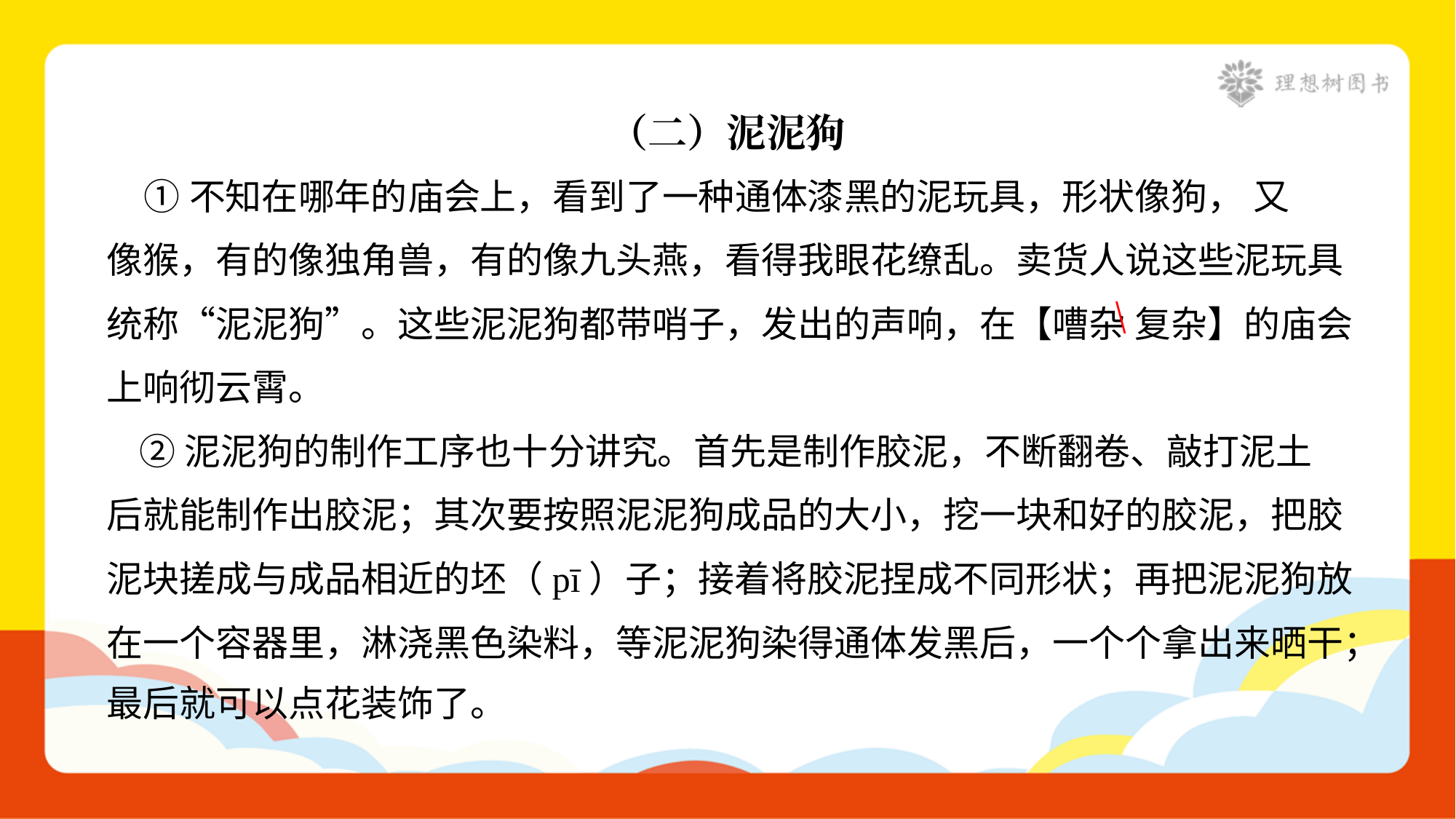

（二）泥泥狗
    ①不知在哪年的庙会上，看到了一种通体漆黑的泥玩具，形状像狗， 又
像猴，有的像独角兽，有的像九头燕，看得我眼花缭乱。卖货人说这些泥玩具
统称“泥泥狗”。这些泥泥狗都带哨子，发出的声响，在【嘈杂 复杂】的庙会
上响彻云霄。
    ②泥泥狗的制作工序也十分讲究。首先是制作胶泥，不断翻卷、敲打泥土
后就能制作出胶泥；其次要按照泥泥狗成品的大小，挖一块和好的胶泥，把胶
泥块搓成与成品相近的坯（pī）子；接着将胶泥捏成不同形状；再把泥泥狗放
在一个容器里，淋浇黑色染料，等泥泥狗染得通体发黑后，一个个拿出来晒干；
最后就可以点花装饰了。
\